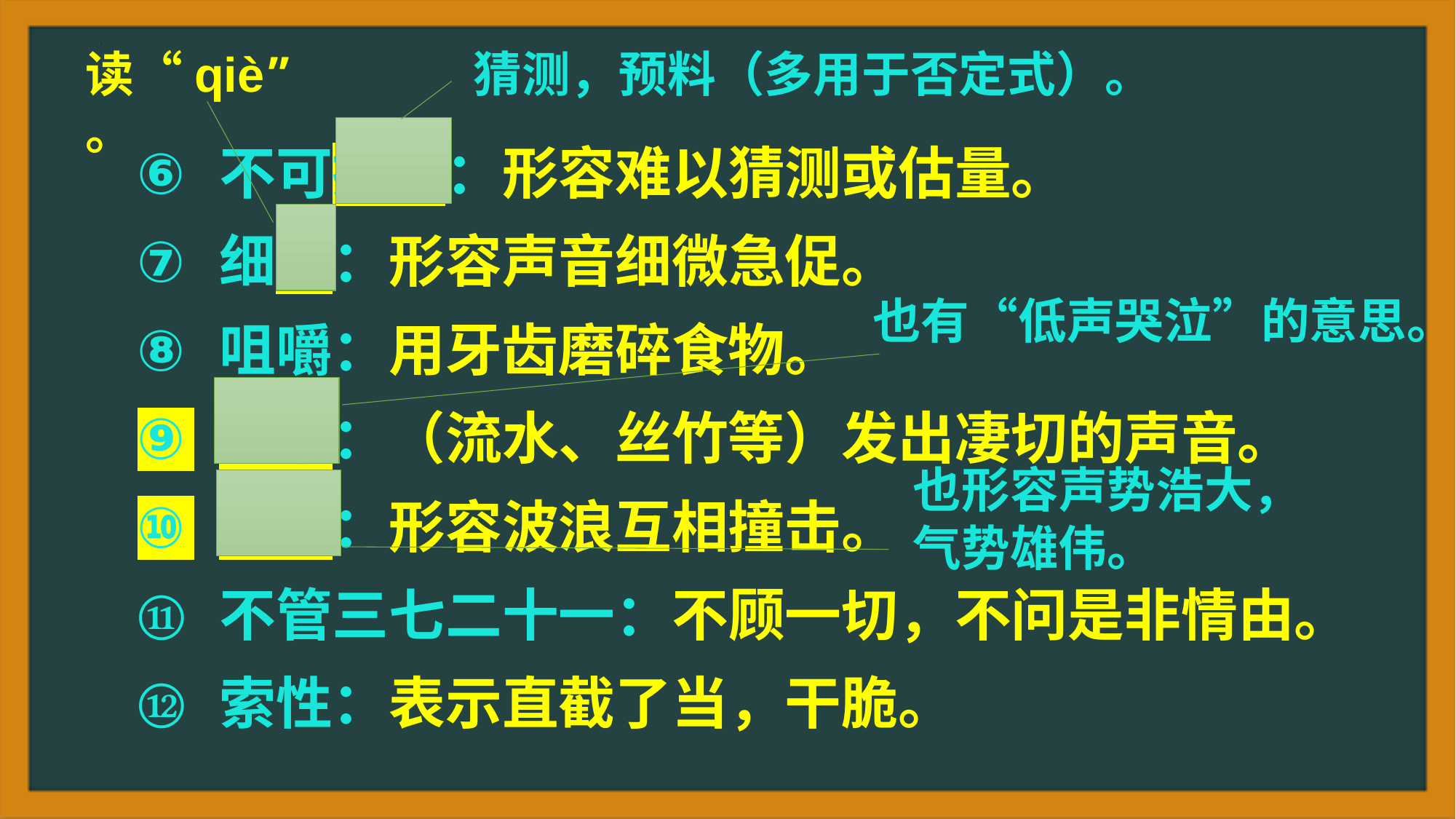

读“qiè”。
猜测，预料（多用于否定式）。
不可捉摸：形容难以猜测或估量。
细切：形容声音细微急促。
咀嚼：用牙齿磨碎食物。
呜咽：（流水、丝竹等）发出凄切的声音。
澎湃：形容波浪互相撞击。
不管三七二十一：不顾一切，不问是非情由。
索性：表示直截了当，干脆。

也有“低声哭泣”的意思。

也形容声势浩大，气势雄伟。